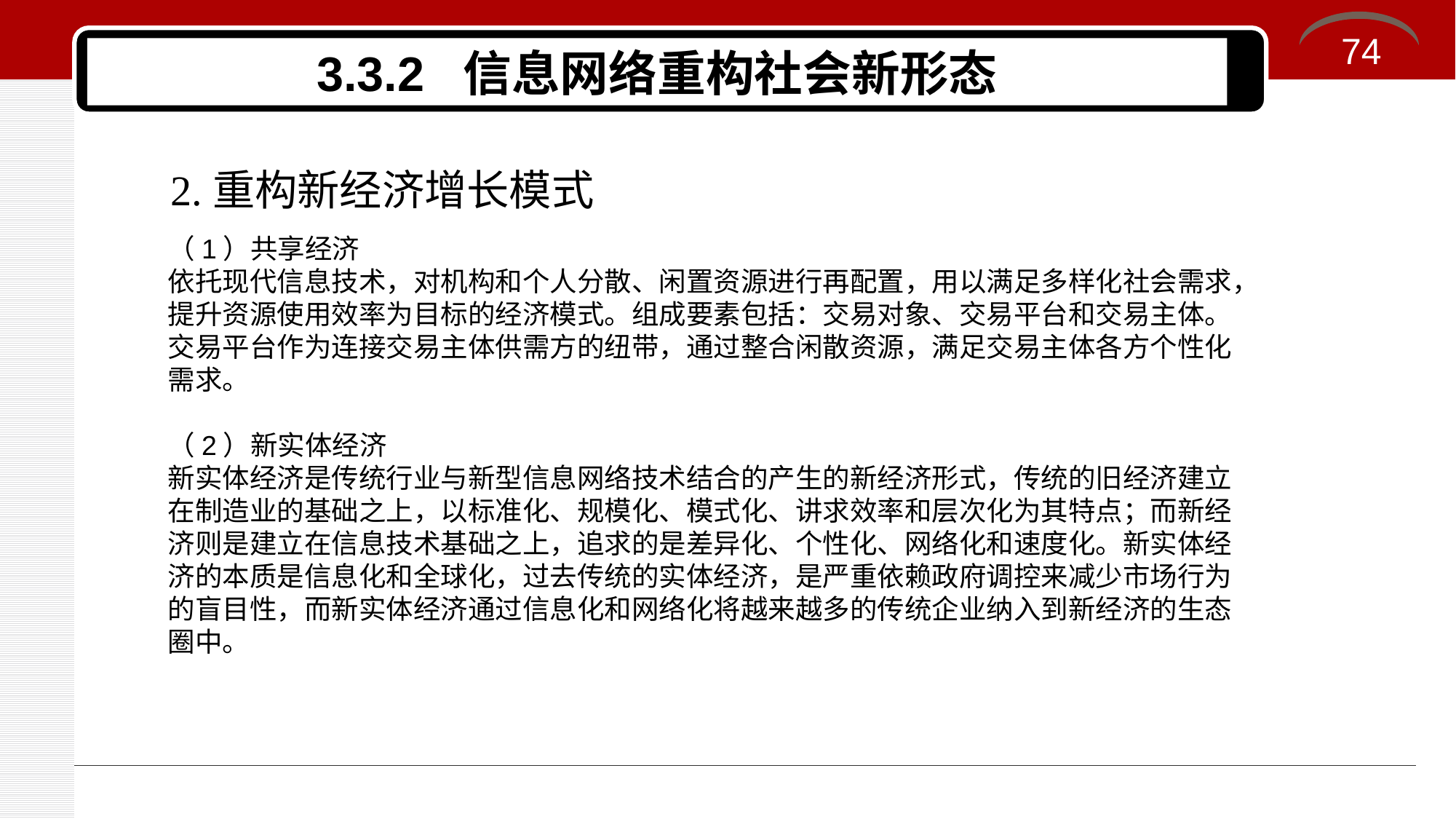

74
# 3.3.2  信息网络重构社会新形态
2.重构新经济增长模式
（1）共享经济
依托现代信息技术，对机构和个人分散、闲置资源进行再配置，用以满足多样化社会需求，提升资源使用效率为目标的经济模式。组成要素包括：交易对象、交易平台和交易主体。交易平台作为连接交易主体供需方的纽带，通过整合闲散资源，满足交易主体各方个性化需求。

（2）新实体经济
新实体经济是传统行业与新型信息网络技术结合的产生的新经济形式，传统的旧经济建立在制造业的基础之上，以标准化、规模化、模式化、讲求效率和层次化为其特点；而新经济则是建立在信息技术基础之上，追求的是差异化、个性化、网络化和速度化。新实体经济的本质是信息化和全球化，过去传统的实体经济，是严重依赖政府调控来减少市场行为的盲目性，而新实体经济通过信息化和网络化将越来越多的传统企业纳入到新经济的生态圈中。